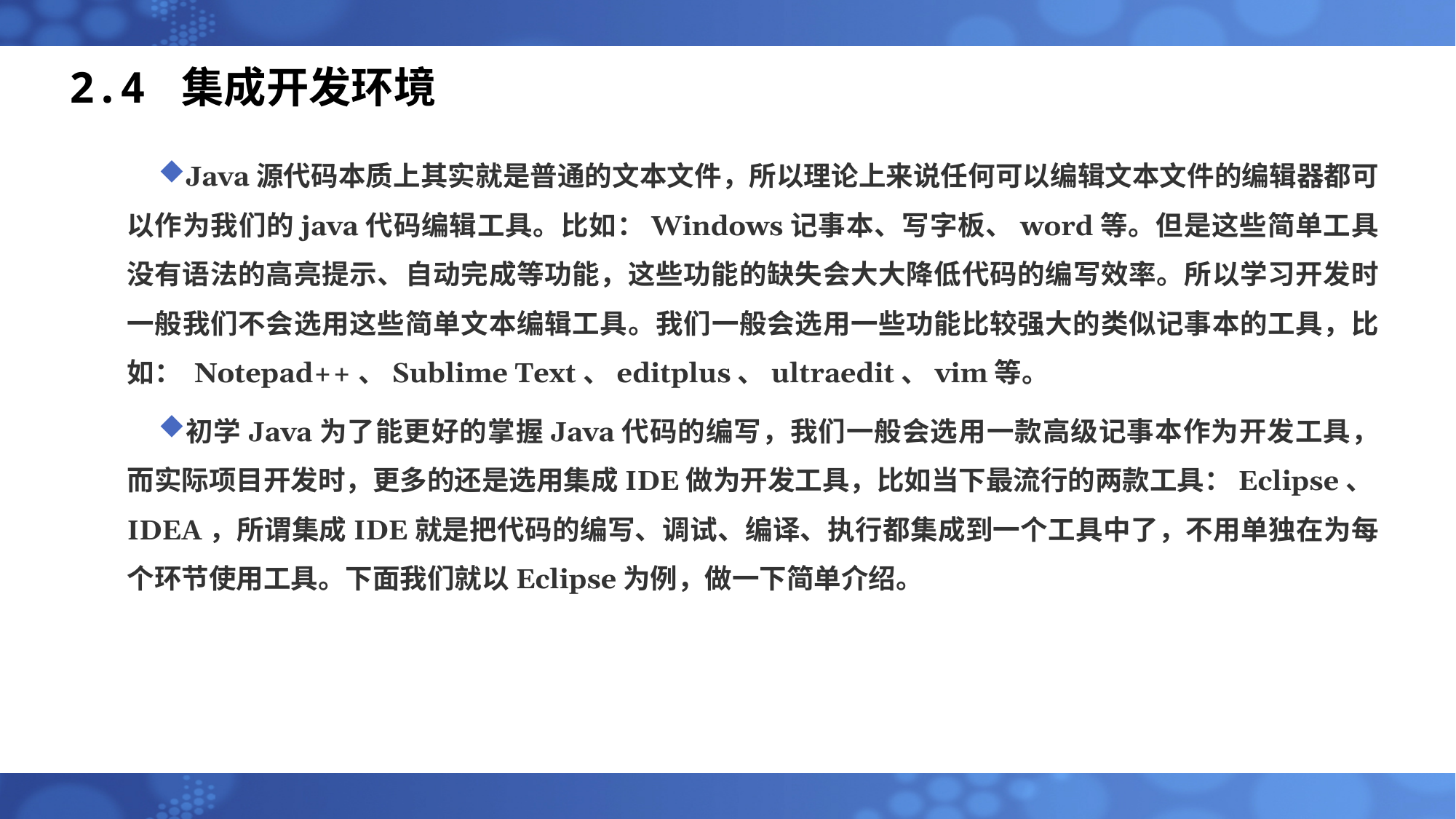

# 2.4 集成开发环境
Java源代码本质上其实就是普通的文本文件，所以理论上来说任何可以编辑文本文件的编辑器都可以作为我们的java代码编辑工具。比如：Windows记事本、写字板、word等。但是这些简单工具没有语法的高亮提示、自动完成等功能，这些功能的缺失会大大降低代码的编写效率。所以学习开发时一般我们不会选用这些简单文本编辑工具。我们一般会选用一些功能比较强大的类似记事本的工具，比如： Notepad++、Sublime Text、editplus、ultraedit、vim等。
初学Java为了能更好的掌握Java代码的编写，我们一般会选用一款高级记事本作为开发工具， 而实际项目开发时，更多的还是选用集成IDE做为开发工具，比如当下最流行的两款工具：Eclipse、IDEA，所谓集成IDE就是把代码的编写、调试、编译、执行都集成到一个工具中了，不用单独在为每个环节使用工具。下面我们就以Eclipse为例，做一下简单介绍。